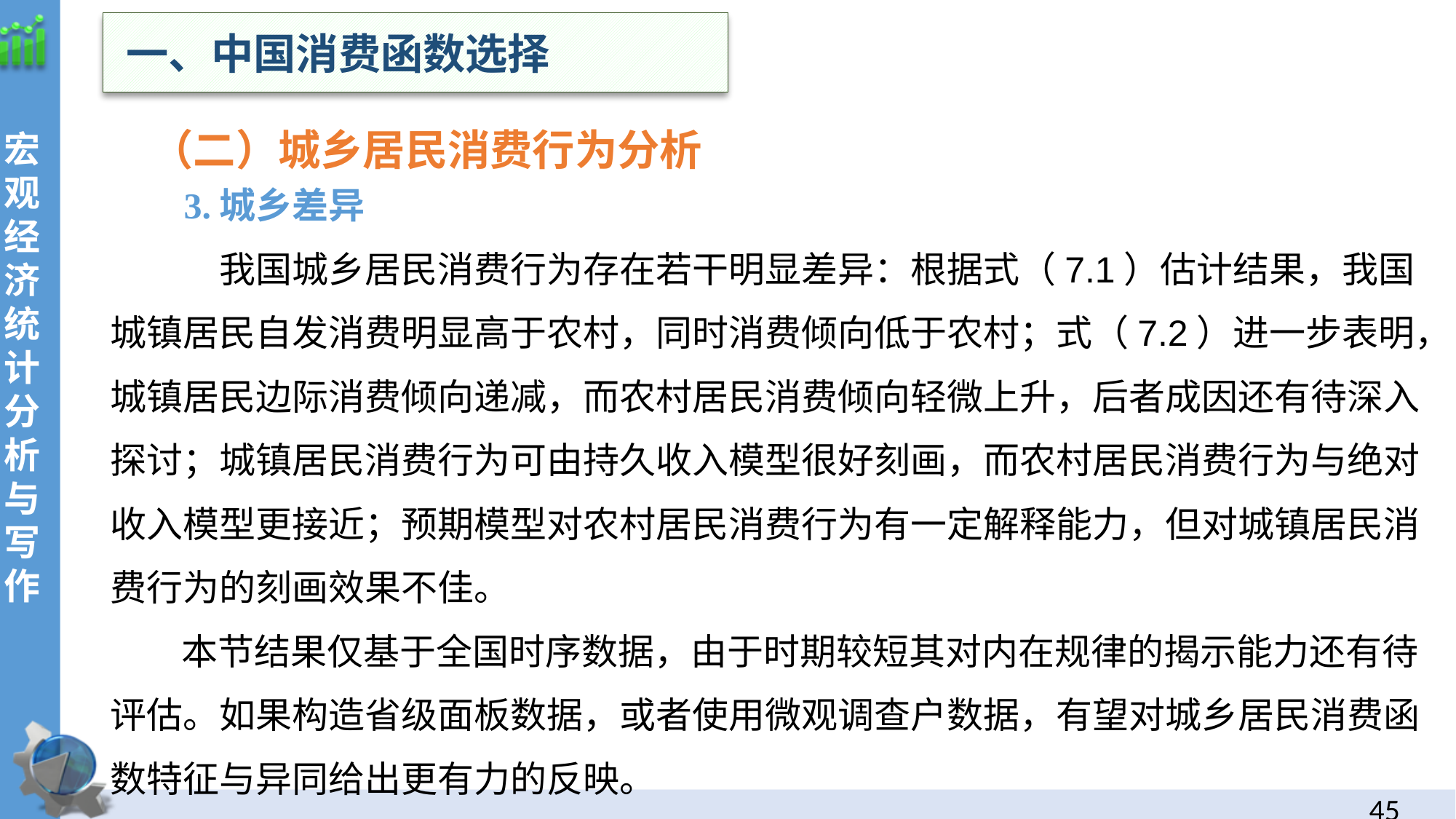

一、中国消费函数选择
    （二）城乡居民消费行为分析
          3.城乡差异
		我国城乡居民消费行为存在若干明显差异：根据式（7.1）估计结果，我国城镇居民自发消费明显高于农村，同时消费倾向低于农村；式（7.2）进一步表明，城镇居民边际消费倾向递减，而农村居民消费倾向轻微上升，后者成因还有待深入探讨；城镇居民消费行为可由持久收入模型很好刻画，而农村居民消费行为与绝对收入模型更接近；预期模型对农村居民消费行为有一定解释能力，但对城镇居民消费行为的刻画效果不佳。
           本节结果仅基于全国时序数据，由于时期较短其对内在规律的揭示能力还有待评估。如果构造省级面板数据，或者使用微观调查户数据，有望对城乡居民消费函数特征与异同给出更有力的反映。
45